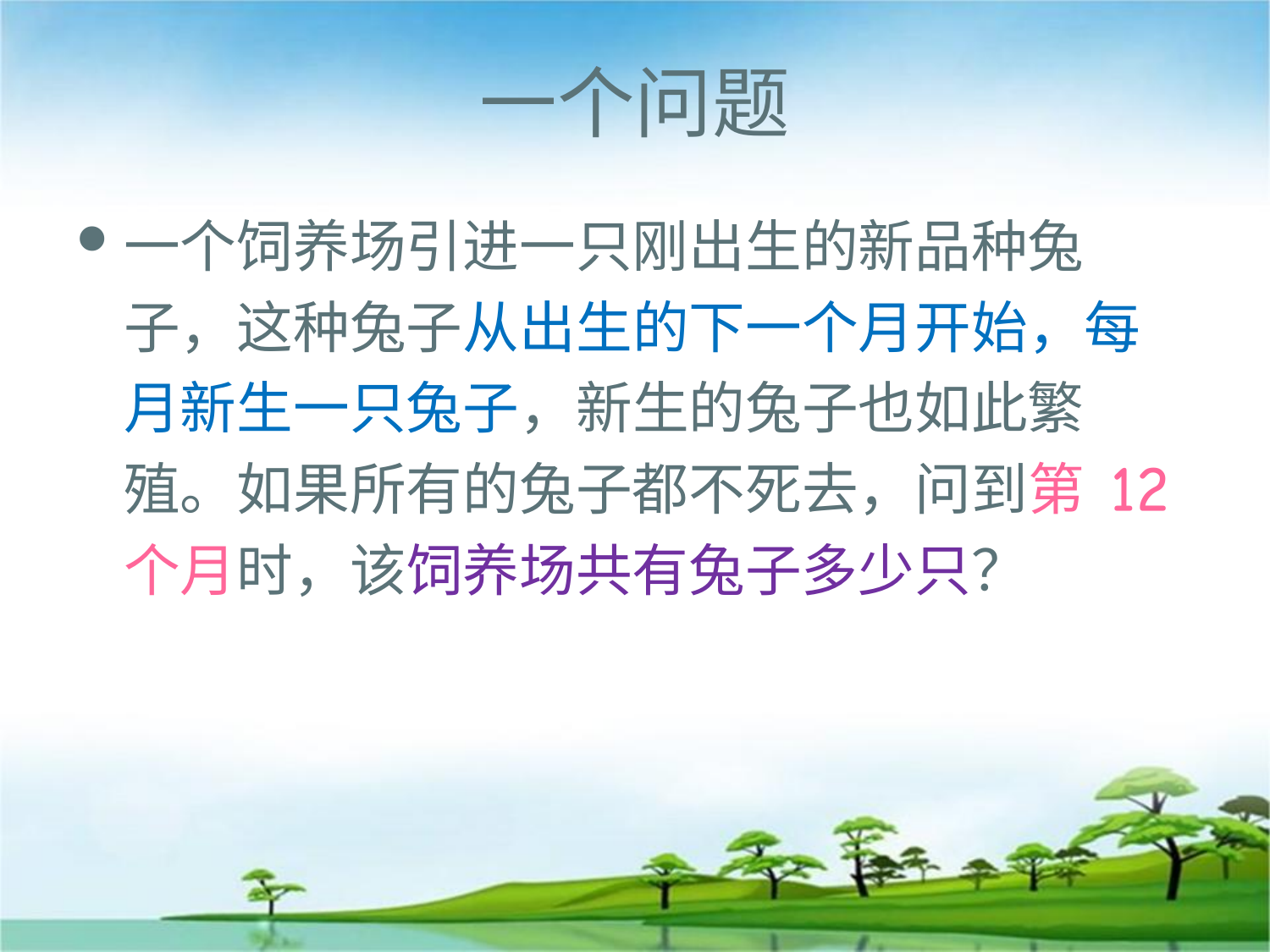

# 一个问题
一个饲养场引进一只刚出生的新品种兔子，这种兔子从出生的下一个月开始，每月新生一只兔子，新生的兔子也如此繁殖。如果所有的兔子都不死去，问到第 12 个月时，该饲养场共有兔子多少只？